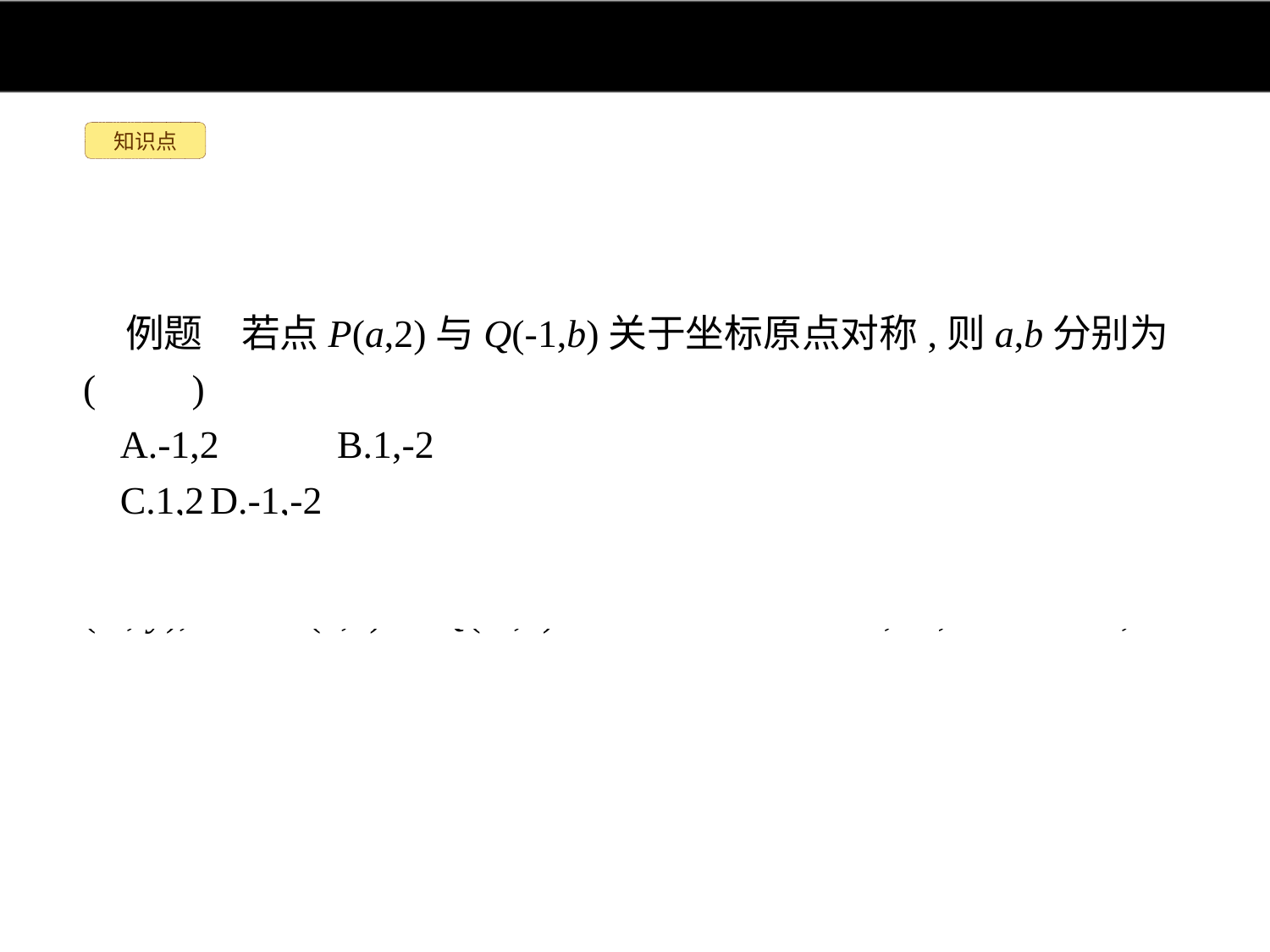

知识点
例题　若点P(a,2)与Q(-1,b)关于坐标原点对称,则a,b分别为(　　)
A.-1,2	B.1,-2
C.1,2	D.-1,-2
解析:平面直角坐标系中任意一点P(x,y),关于原点的对称点是(-x,-y),又点P(a,2)与Q(-1,b)关于坐标原点对称,∴a,b分别为1,-2.
答案:B